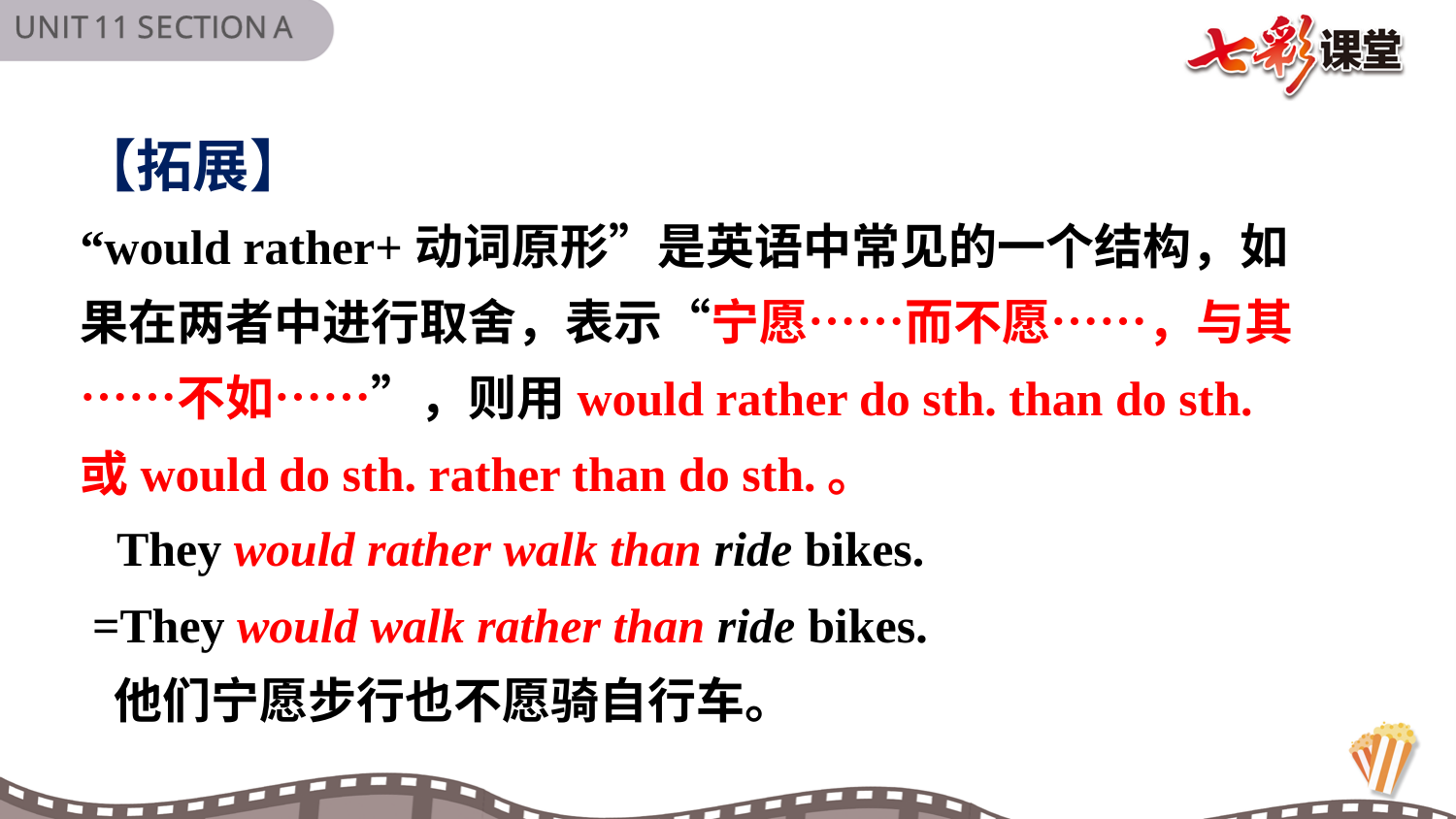

【拓展】
“would rather+动词原形”是英语中常见的一个结构，如果在两者中进行取舍，表示“宁愿……而不愿……，与其……不如……”，则用would rather do sth. than do sth.或would do sth. rather than do sth.。
   They would rather walk than ride bikes.
 =They would walk rather than ride bikes.
  他们宁愿步行也不愿骑自行车。